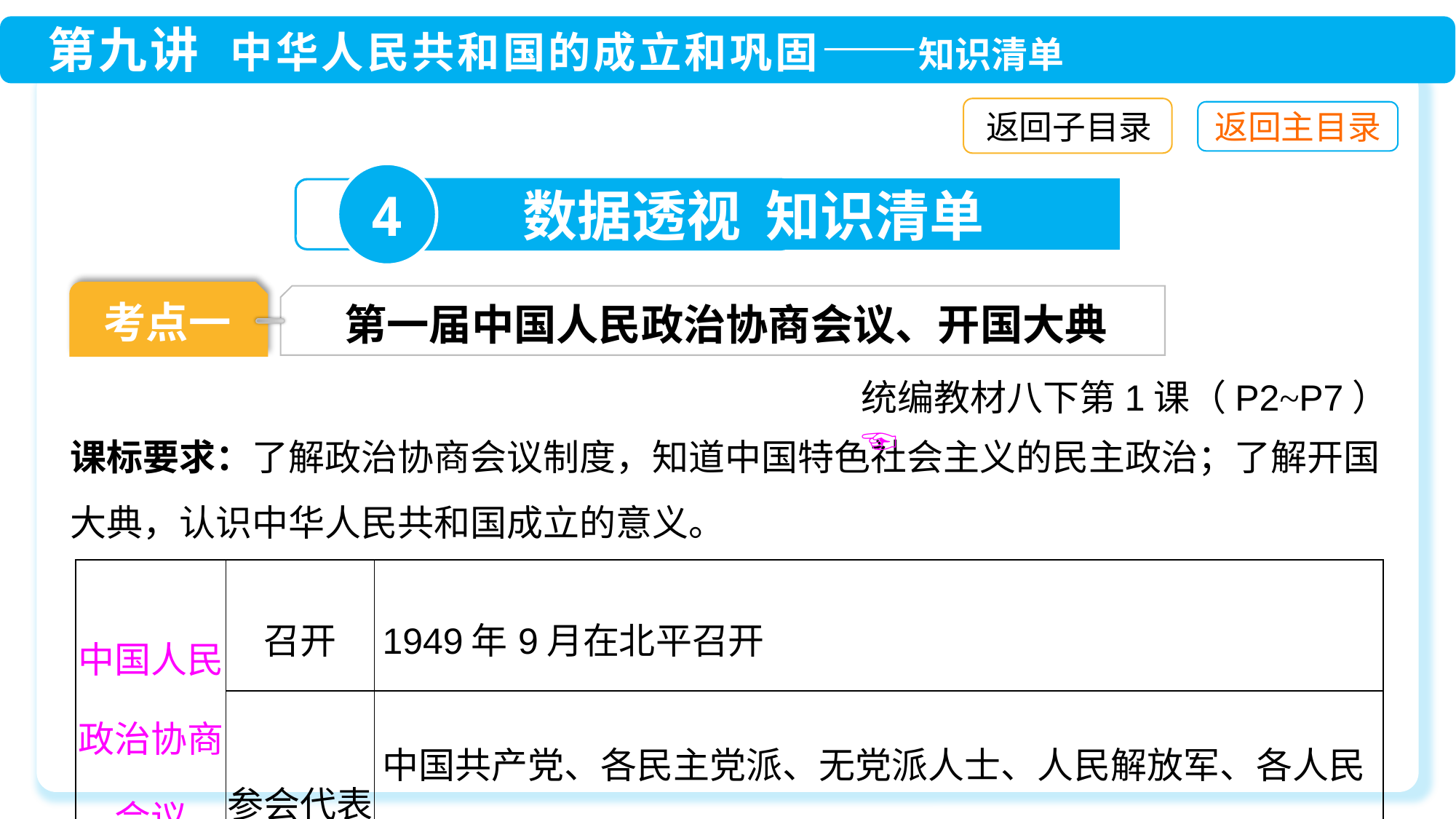

返回子目录
4

数据透视  知识清单
考点一
第一届中国人民政治协商会议、开国大典

统编教材八下第1课（P2~P7）☜
课标要求：了解政治协商会议制度，知道中国特色社会主义的民主政治；了解开国大典，认识中华人民共和国成立的意义。
| 中国人民政治协商会议 | 召开 | 1949年9月在北平召开 |
| --- | --- | --- |
|  | 参会代表 | 中国共产党、各民主党派、无党派人士、人民解放军、各人民团体、各地区、各民族以及海外华侨等各方面代表600余人 |